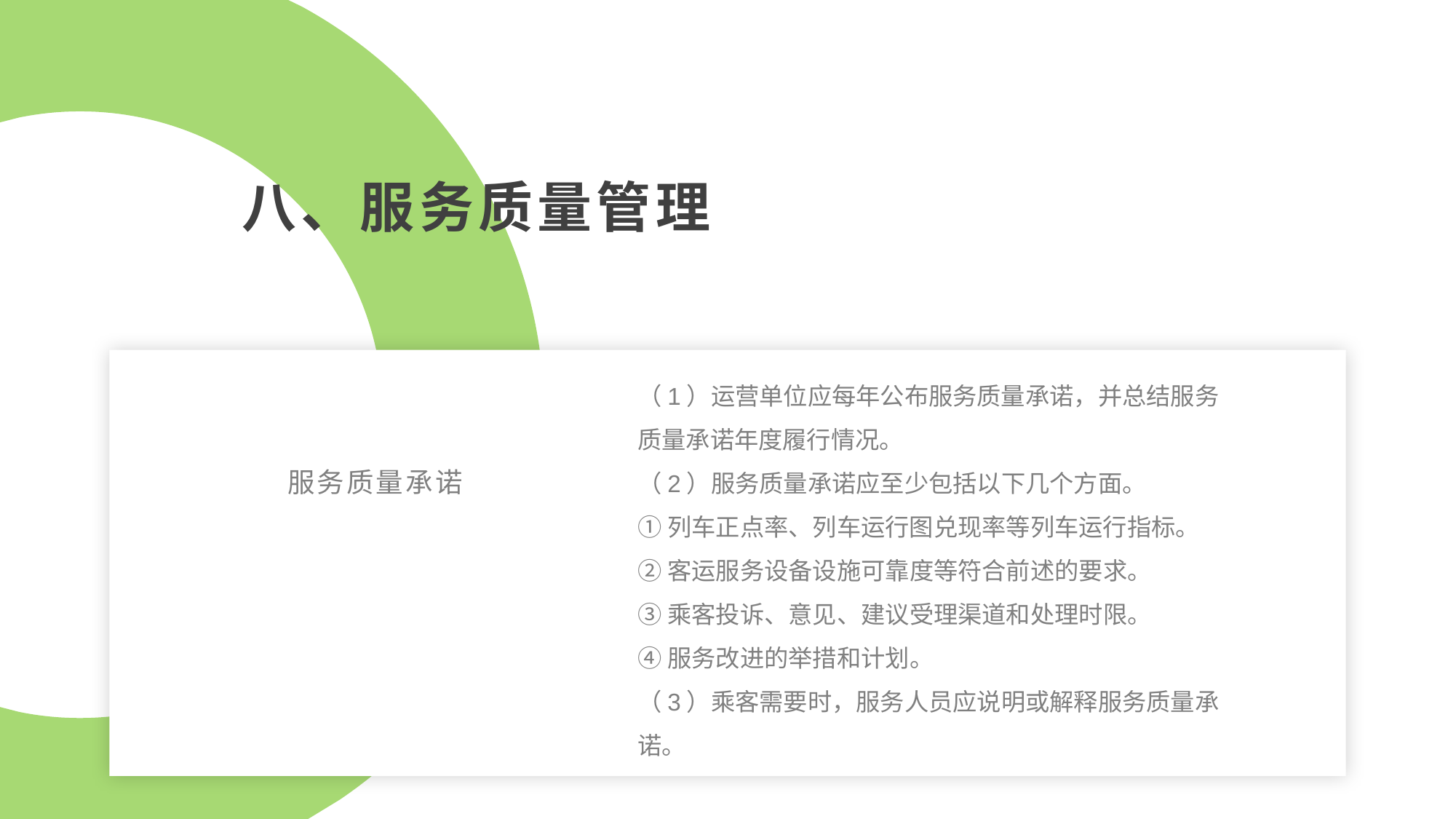

八、服务质量管理

（1）运营单位应每年公布服务质量承诺，并总结服务质量承诺年度履行情况。
（2）服务质量承诺应至少包括以下几个方面。
①列车正点率、列车运行图兑现率等列车运行指标。
②客运服务设备设施可靠度等符合前述的要求。
③乘客投诉、意见、建议受理渠道和处理时限。
④服务改进的举措和计划。
（3）乘客需要时，服务人员应说明或解释服务质量承诺。
服务质量承诺